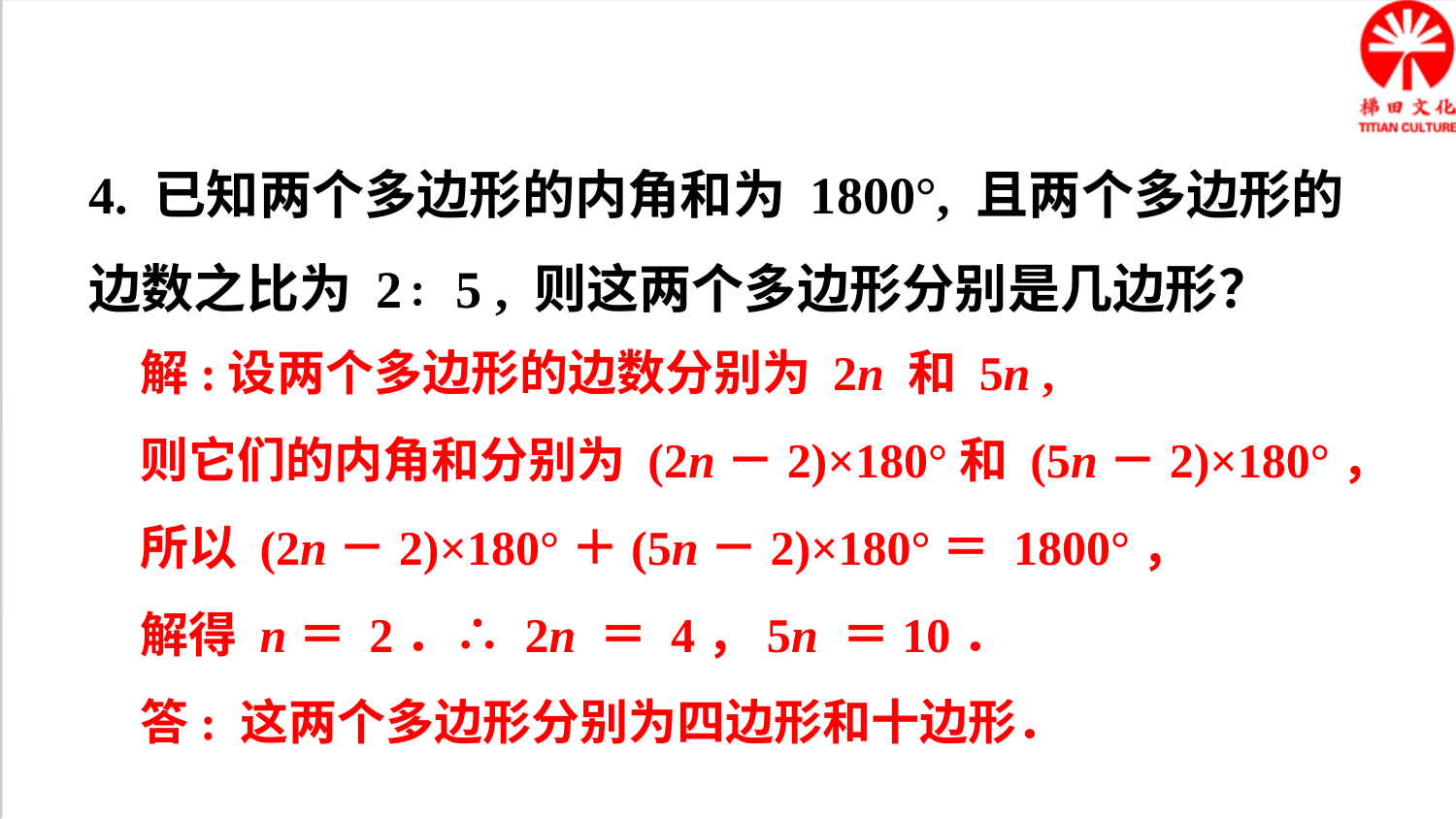

4. 已知两个多边形的内角和为 1800°, 且两个多边形的边数之比为 2∶5 , 则这两个多边形分别是几边形？
解:设两个多边形的边数分别为 2n 和 5n ,
则它们的内角和分别为 (2n－2)×180°和 (5n－2)×180°，
所以 (2n－2)×180°＋(5n－2)×180°＝ 1800°，
解得 n＝ 2．∴ 2n ＝ 4，5n ＝10．
答: 这两个多边形分别为四边形和十边形．